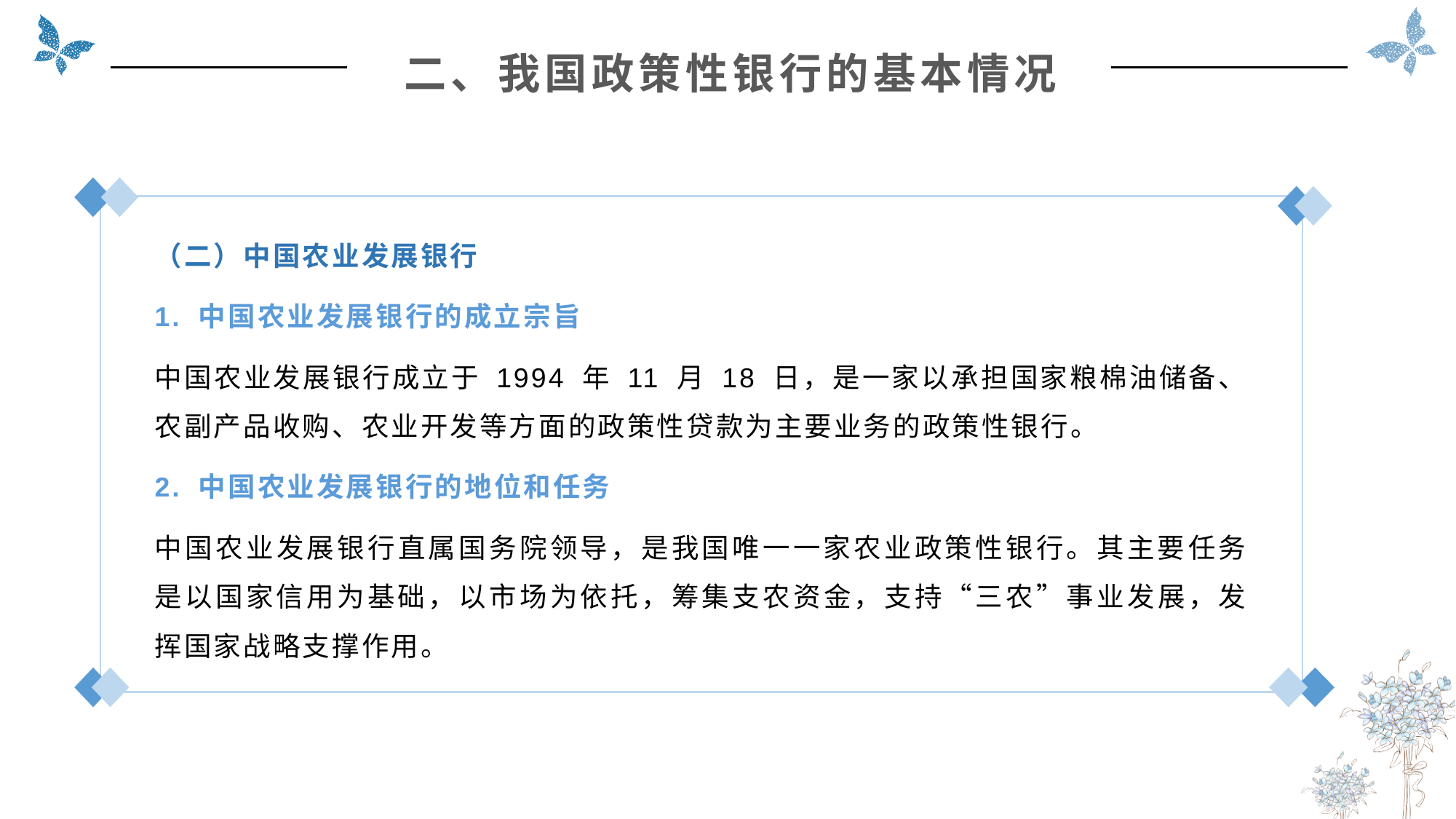

二、我国政策性银行的基本情况

（二）中国农业发展银行
1. 中国农业发展银行的成立宗旨
中国农业发展银行成立于 1994 年 11 月 18 日，是一家以承担国家粮棉油储备、农副产品收购、农业开发等方面的政策性贷款为主要业务的政策性银行。
2. 中国农业发展银行的地位和任务
中国农业发展银行直属国务院领导，是我国唯一一家农业政策性银行。其主要任务是以国家信用为基础，以市场为依托，筹集支农资金，支持“三农”事业发展，发挥国家战略支撑作用。